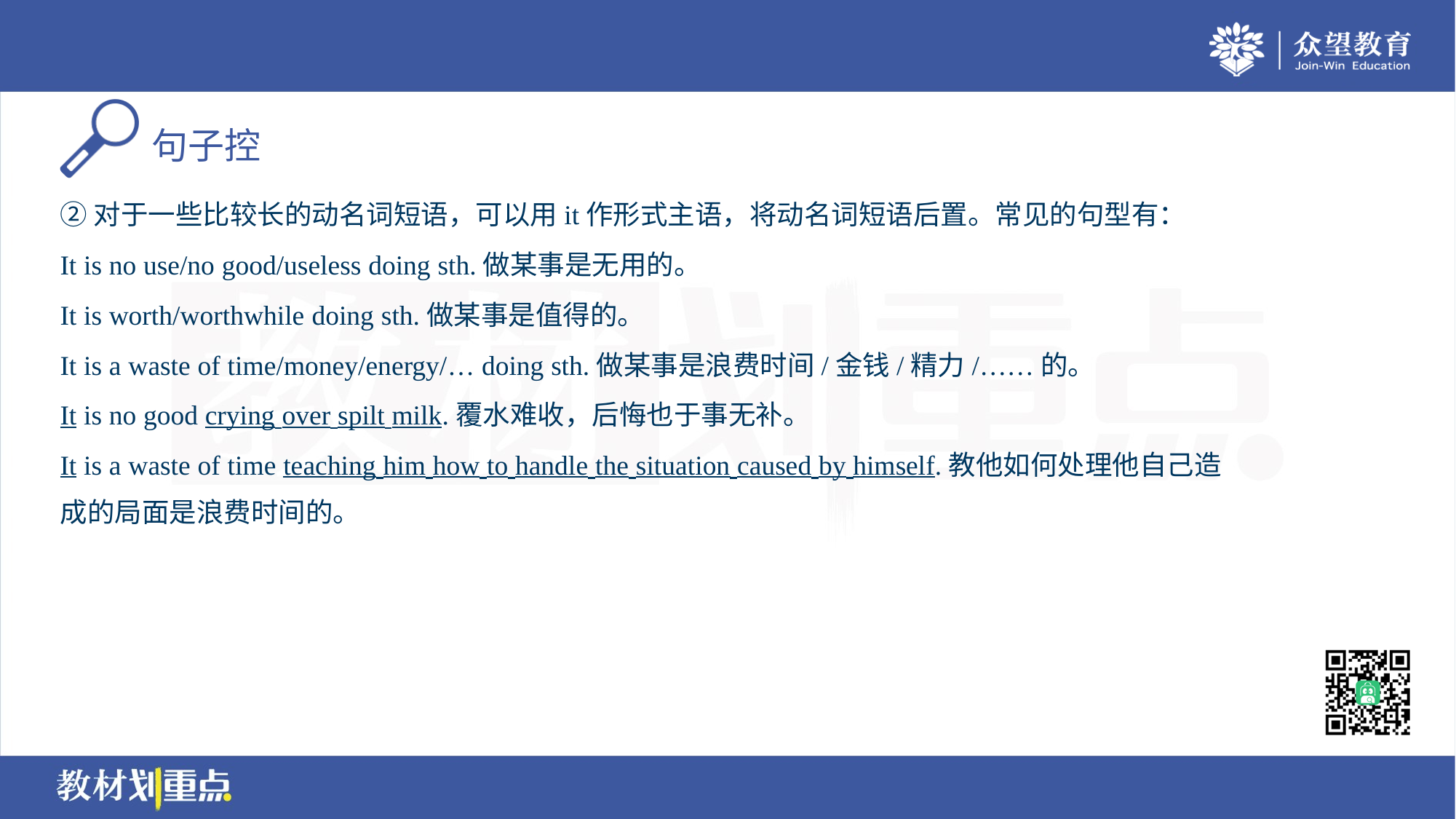

②对于一些比较长的动名词短语，可以用it作形式主语，将动名词短语后置。常见的句型有：
It is no use/no good/useless doing sth.做某事是无用的。
It is worth/worthwhile doing sth.做某事是值得的。
It is a waste of time/money/energy/… doing sth.做某事是浪费时间/金钱/精力/……的。
It is no good crying over spilt milk.覆水难收，后悔也于事无补。
It is a waste of time teaching him how to handle the situation caused by himself.教他如何处理他自己造
成的局面是浪费时间的。